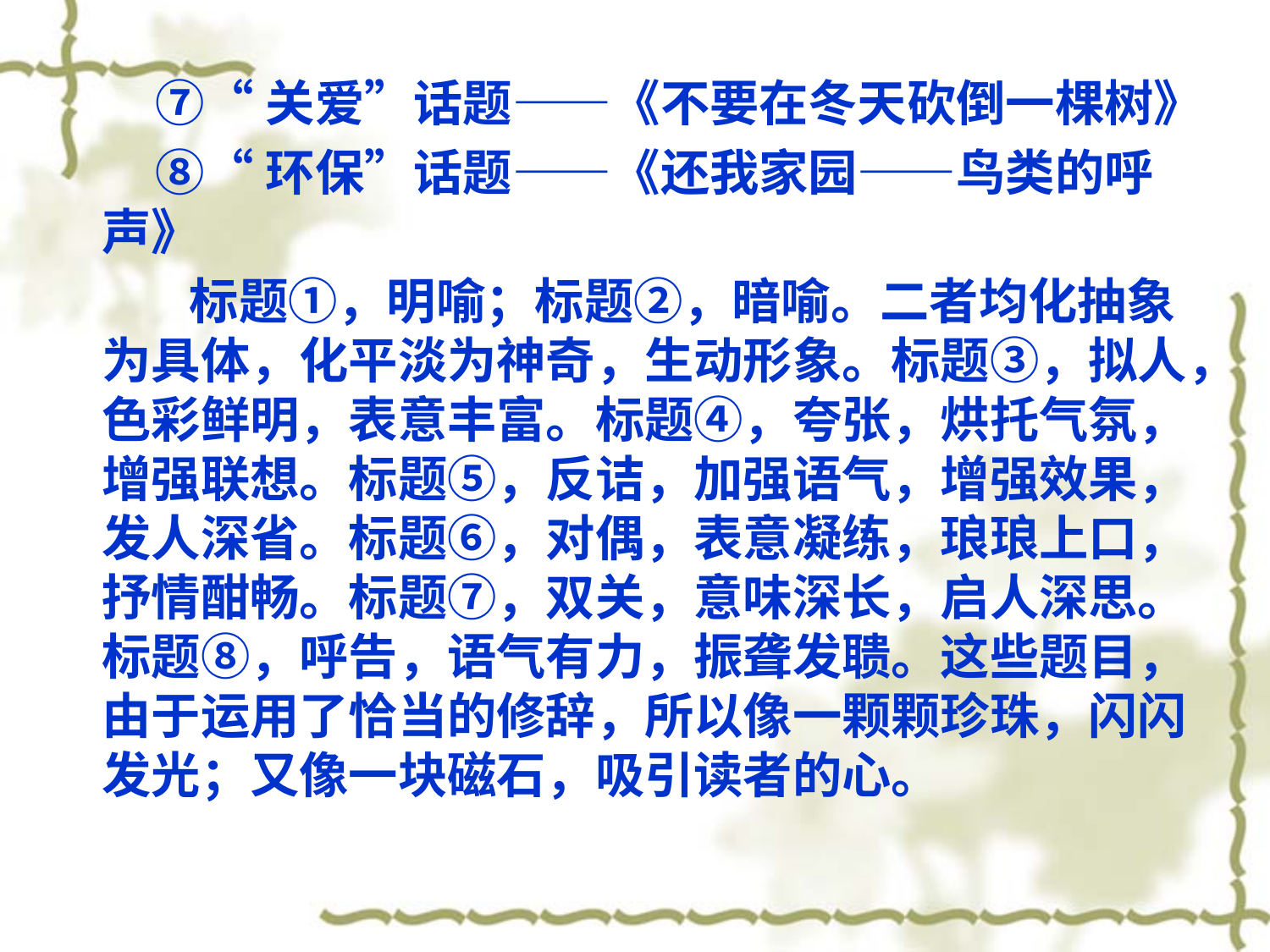

⑦“关爱”话题——《不要在冬天砍倒一棵树》
         ⑧“环保”话题——《还我家园——鸟类的呼声》
           标题①，明喻；标题②，暗喻。二者均化抽象为具体，化平淡为神奇，生动形象。标题③，拟人，色彩鲜明，表意丰富。标题④，夸张，烘托气氛，增强联想。标题⑤，反诘，加强语气，增强效果，发人深省。标题⑥，对偶，表意凝练，琅琅上口，抒情酣畅。标题⑦，双关，意味深长，启人深思。标题⑧，呼告，语气有力，振聋发聩。这些题目，由于运用了恰当的修辞，所以像一颗颗珍珠，闪闪发光；又像一块磁石，吸引读者的心。

172